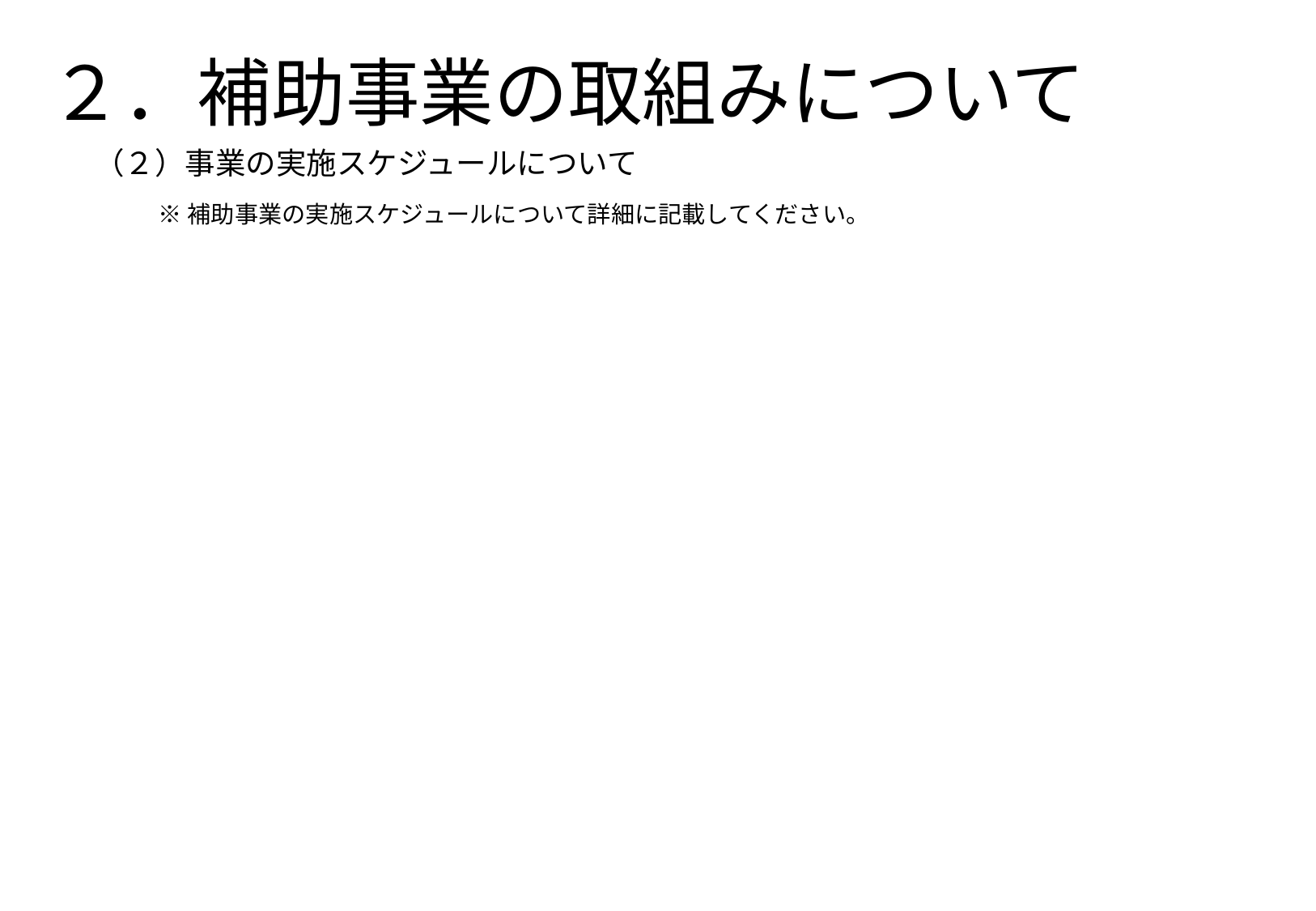

# ２．補助事業の取組みについて
（２）事業の実施スケジュールについて
※補助事業の実施スケジュールについて詳細に記載してください。